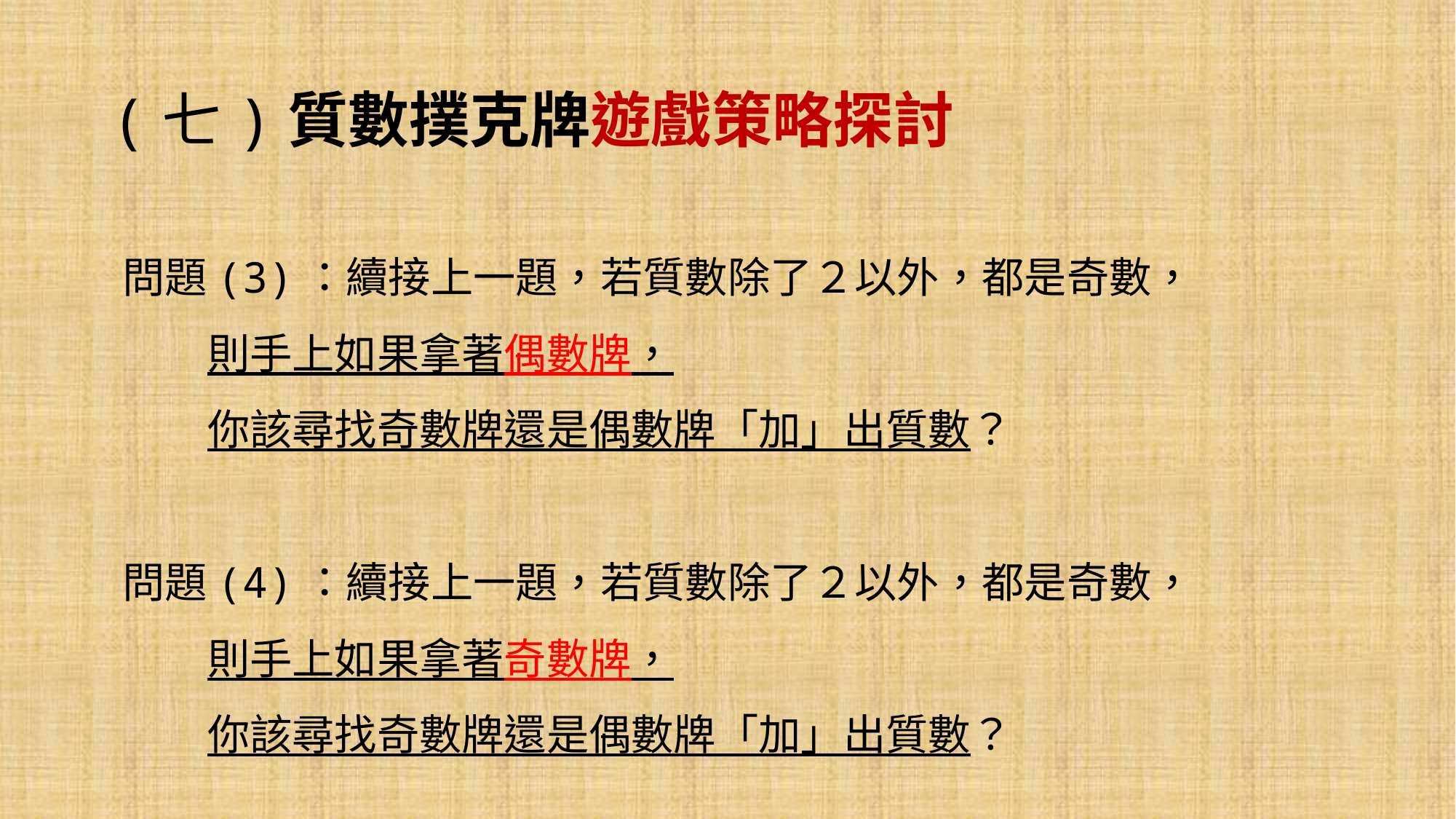

# (七)質數撲克牌遊戲策略探討
問題(3)：續接上一題，若質數除了２以外，都是奇數，
         則手上如果拿著偶數牌，
         你該尋找奇數牌還是偶數牌「加」出質數？

問題(4)：續接上一題，若質數除了２以外，都是奇數，
         則手上如果拿著奇數牌，
         你該尋找奇數牌還是偶數牌「加」出質數？